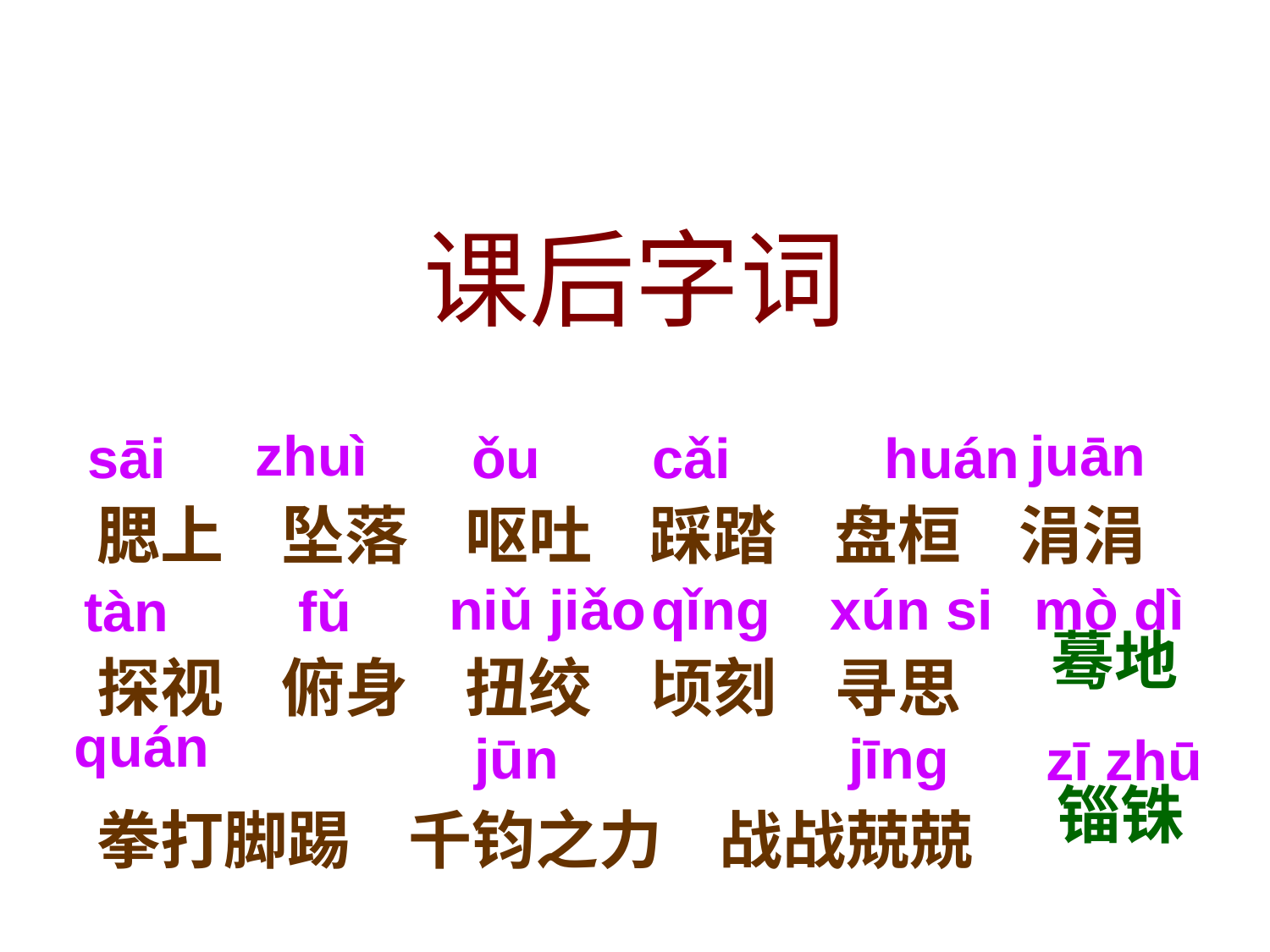

课后字词
juān
腮上    坠落    呕吐    踩踏    盘桓    涓涓    探视    俯身    扭绞    顷刻    寻思
拳打脚踢    千钧之力    战战兢兢
zhuì
huán
ǒu
sāi
cǎi
mò dì
xún si
qǐng
niǔ jiǎo
fǔ
tàn
蓦地
quán
jūn
jīng
zī zhū
锱铢